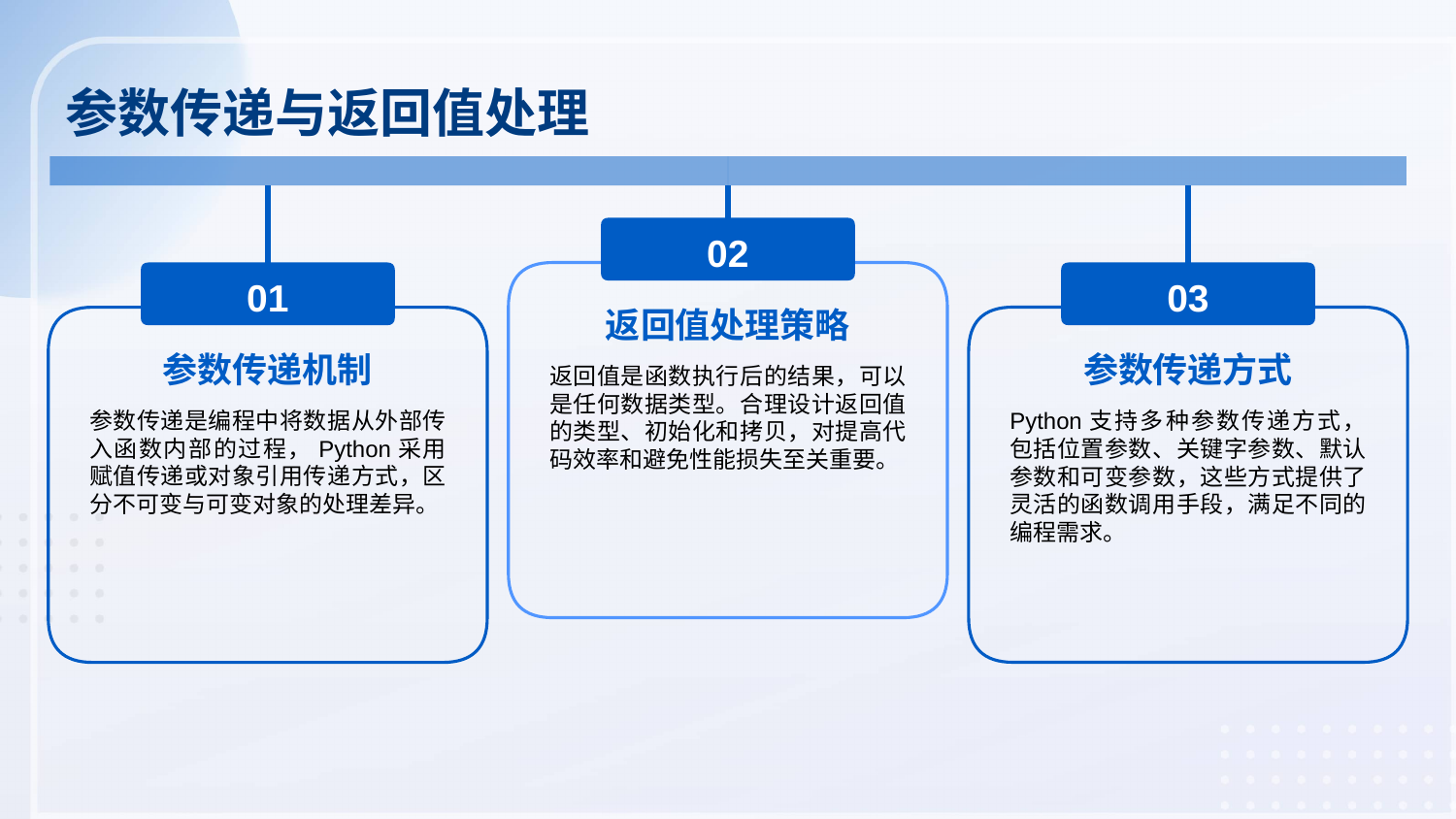

参数传递与返回值处理

02

01
03

返回值处理策略

参数传递机制
参数传递方式
返回值是函数执行后的结果，可以是任何数据类型。合理设计返回值的类型、初始化和拷贝，对提高代码效率和避免性能损失至关重要。
参数传递是编程中将数据从外部传入函数内部的过程，Python采用赋值传递或对象引用传递方式，区分不可变与可变对象的处理差异。
Python支持多种参数传递方式，包括位置参数、关键字参数、默认参数和可变参数，这些方式提供了灵活的函数调用手段，满足不同的编程需求。